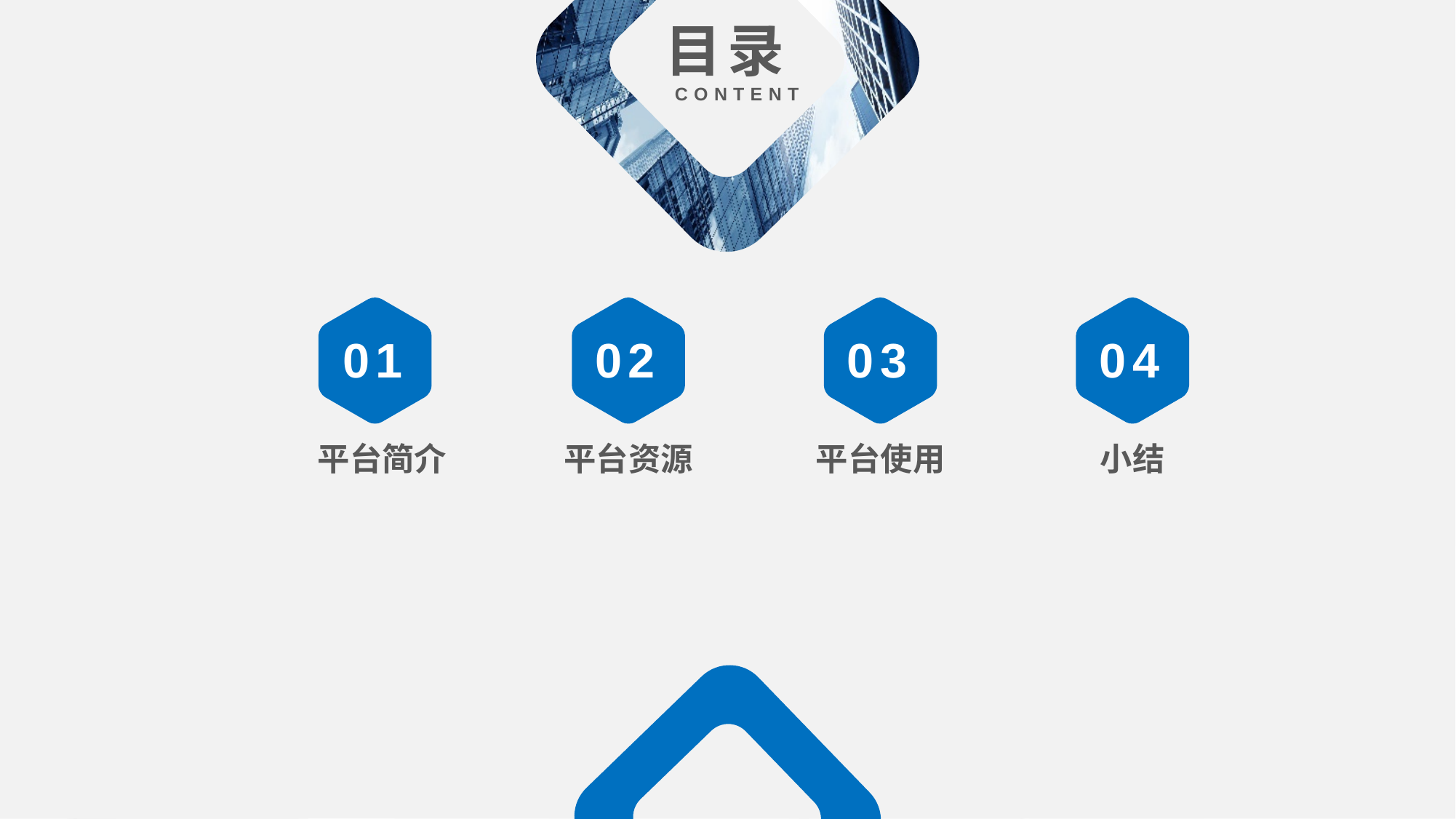

目录
CONTENT

01
平台简介

02
平台资源

03
平台使用

04
小结